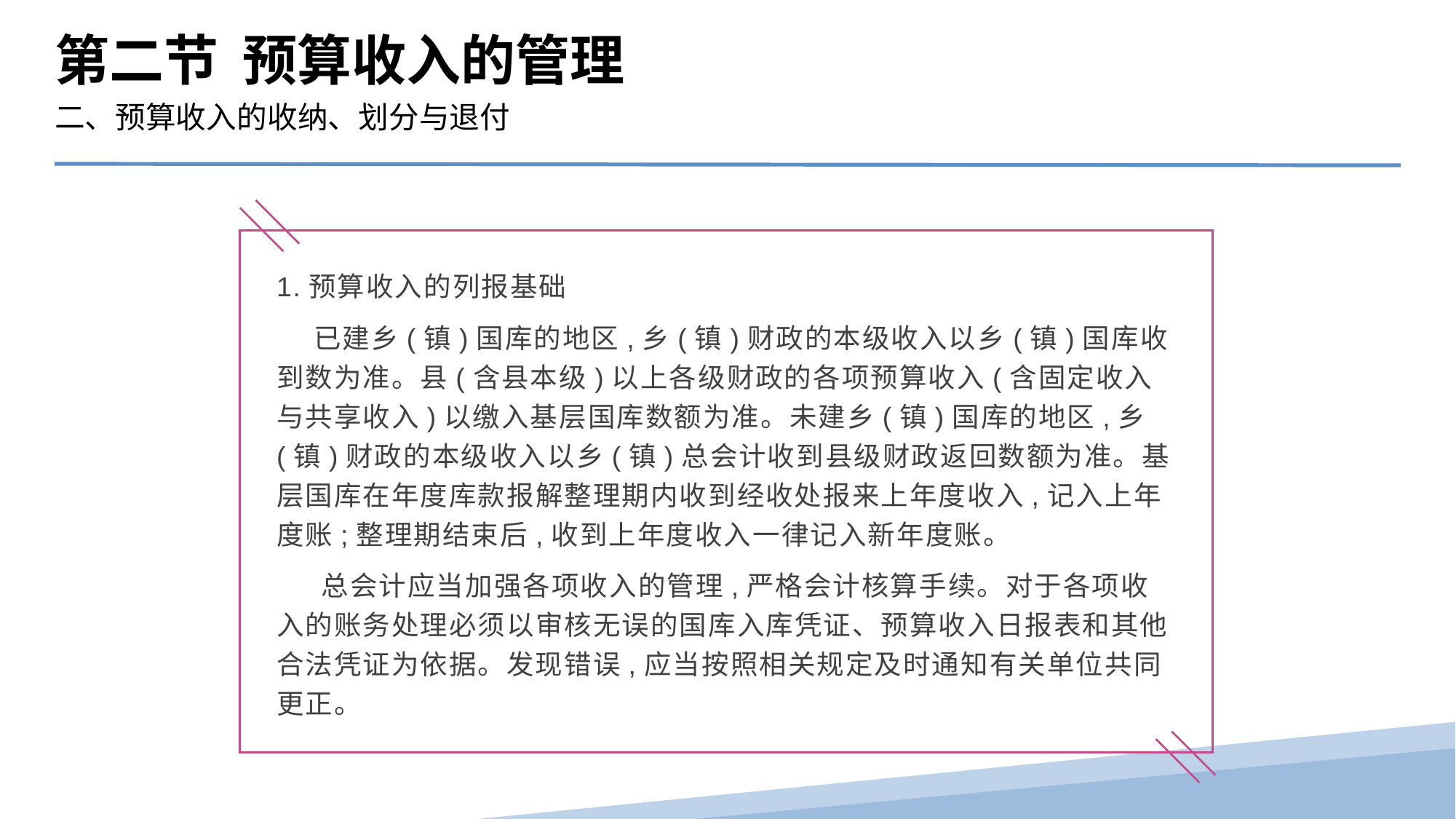

第二节  预算收入的管理
二、预算收入的收纳、划分与退付

1.预算收入的列报基础
    已建乡(镇)国库的地区,乡(镇)财政的本级收入以乡(镇)国库收到数为准。县(含县本级)以上各级财政的各项预算收入(含固定收入与共享收入)以缴入基层国库数额为准。未建乡(镇)国库的地区,乡(镇)财政的本级收入以乡(镇)总会计收到县级财政返回数额为准。基层国库在年度库款报解整理期内收到经收处报来上年度收入,记入上年度账;整理期结束后,收到上年度收入一律记入新年度账。
     总会计应当加强各项收入的管理,严格会计核算手续。对于各项收入的账务处理必须以审核无误的国库入库凭证、预算收入日报表和其他合法凭证为依据。发现错误,应当按照相关规定及时通知有关单位共同更正。